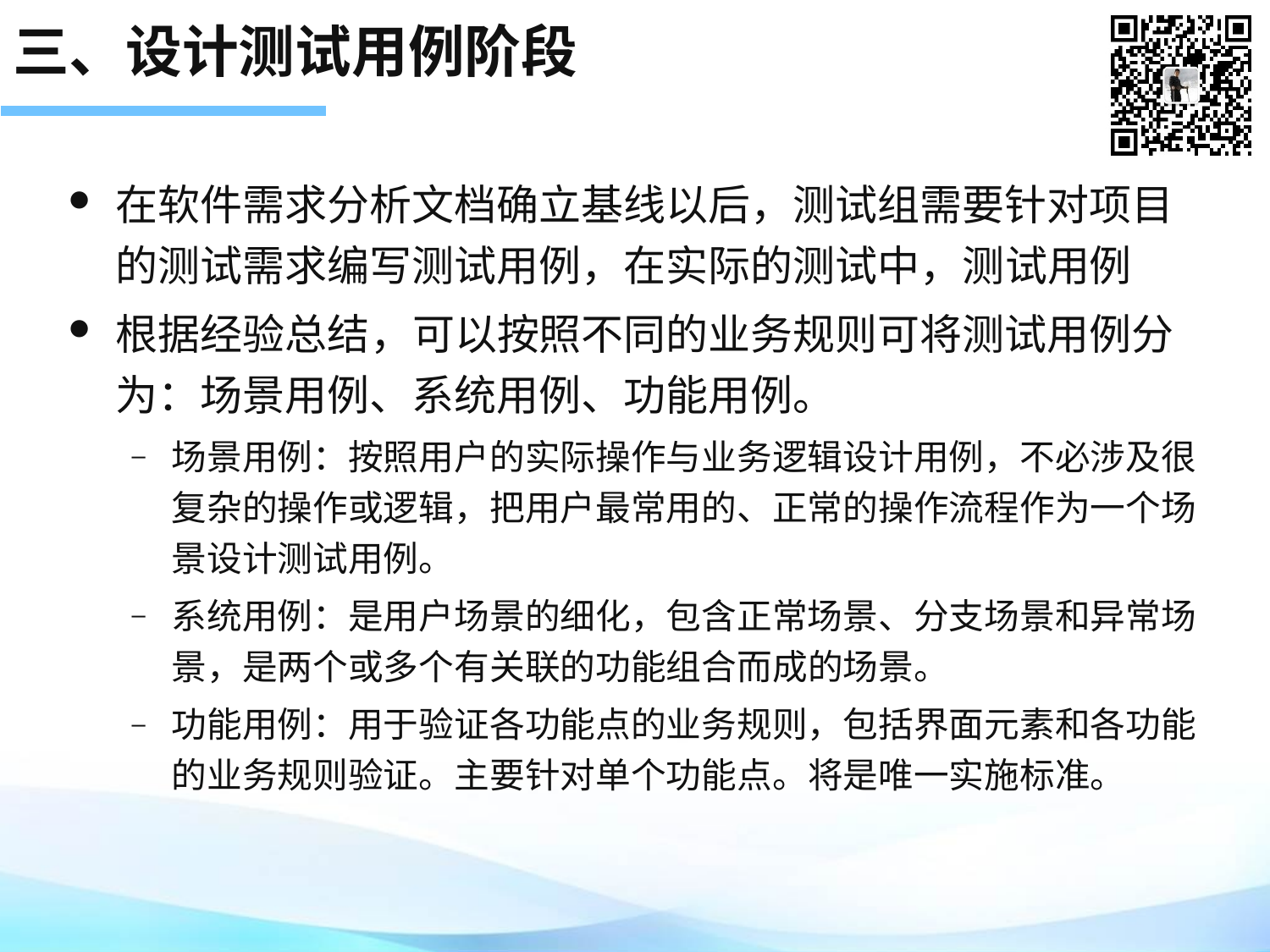

# 三、设计测试用例阶段
在软件需求分析文档确立基线以后，测试组需要针对项目的测试需求编写测试用例，在实际的测试中，测试用例
根据经验总结，可以按照不同的业务规则可将测试用例分为：场景用例、系统用例、功能用例。
场景用例：按照用户的实际操作与业务逻辑设计用例，不必涉及很复杂的操作或逻辑，把用户最常用的、正常的操作流程作为一个场景设计测试用例。
系统用例：是用户场景的细化，包含正常场景、分支场景和异常场景，是两个或多个有关联的功能组合而成的场景。
功能用例：用于验证各功能点的业务规则，包括界面元素和各功能的业务规则验证。主要针对单个功能点。将是唯一实施标准。